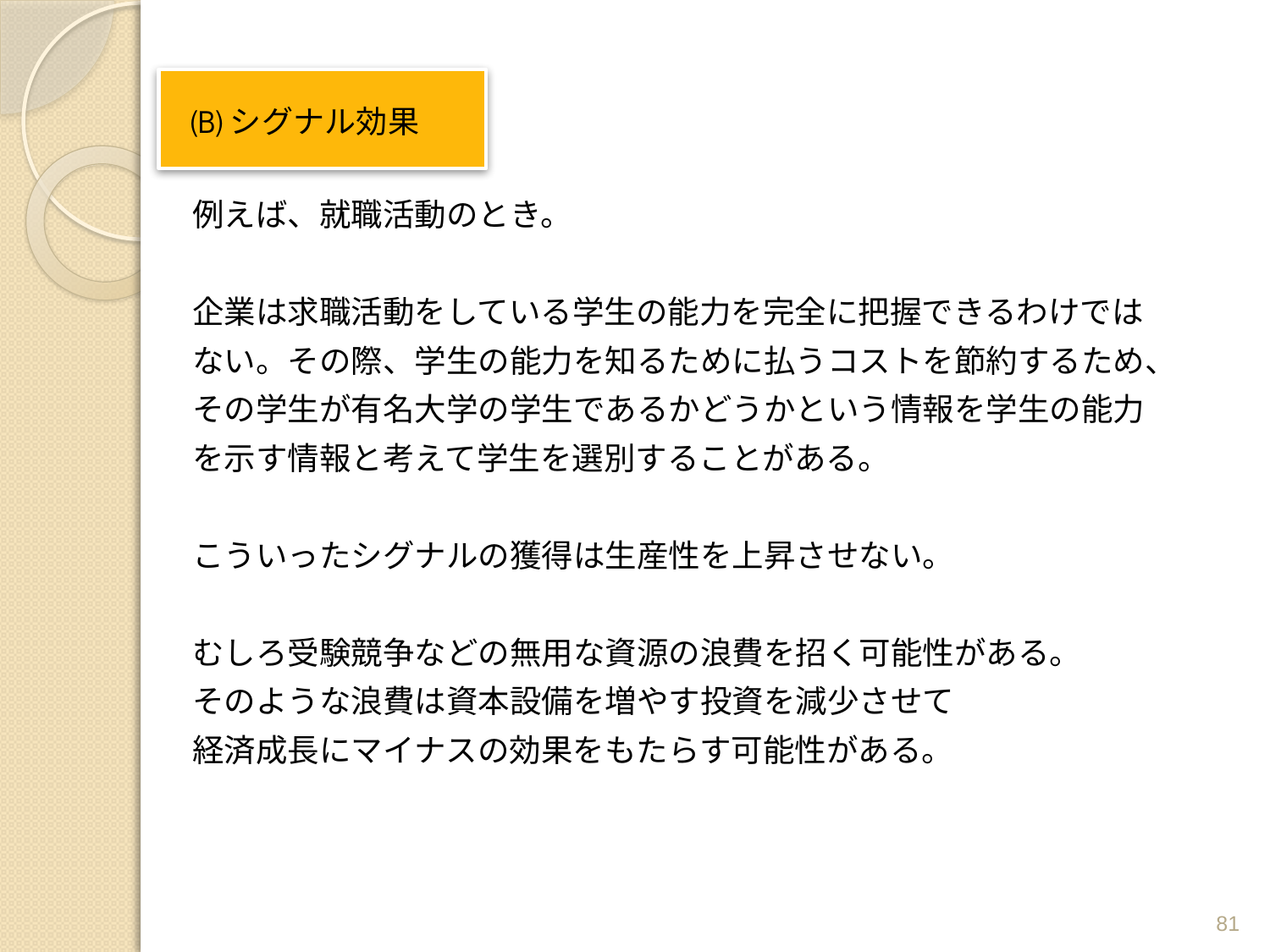

# (B)シグナル効果
例えば、就職活動のとき。

企業は求職活動をしている学生の能力を完全に把握できるわけでは
ない。その際、学生の能力を知るために払うコストを節約するため、
その学生が有名大学の学生であるかどうかという情報を学生の能力
を示す情報と考えて学生を選別することがある。

こういったシグナルの獲得は生産性を上昇させない。

むしろ受験競争などの無用な資源の浪費を招く可能性がある。
そのような浪費は資本設備を増やす投資を減少させて
経済成長にマイナスの効果をもたらす可能性がある。
81